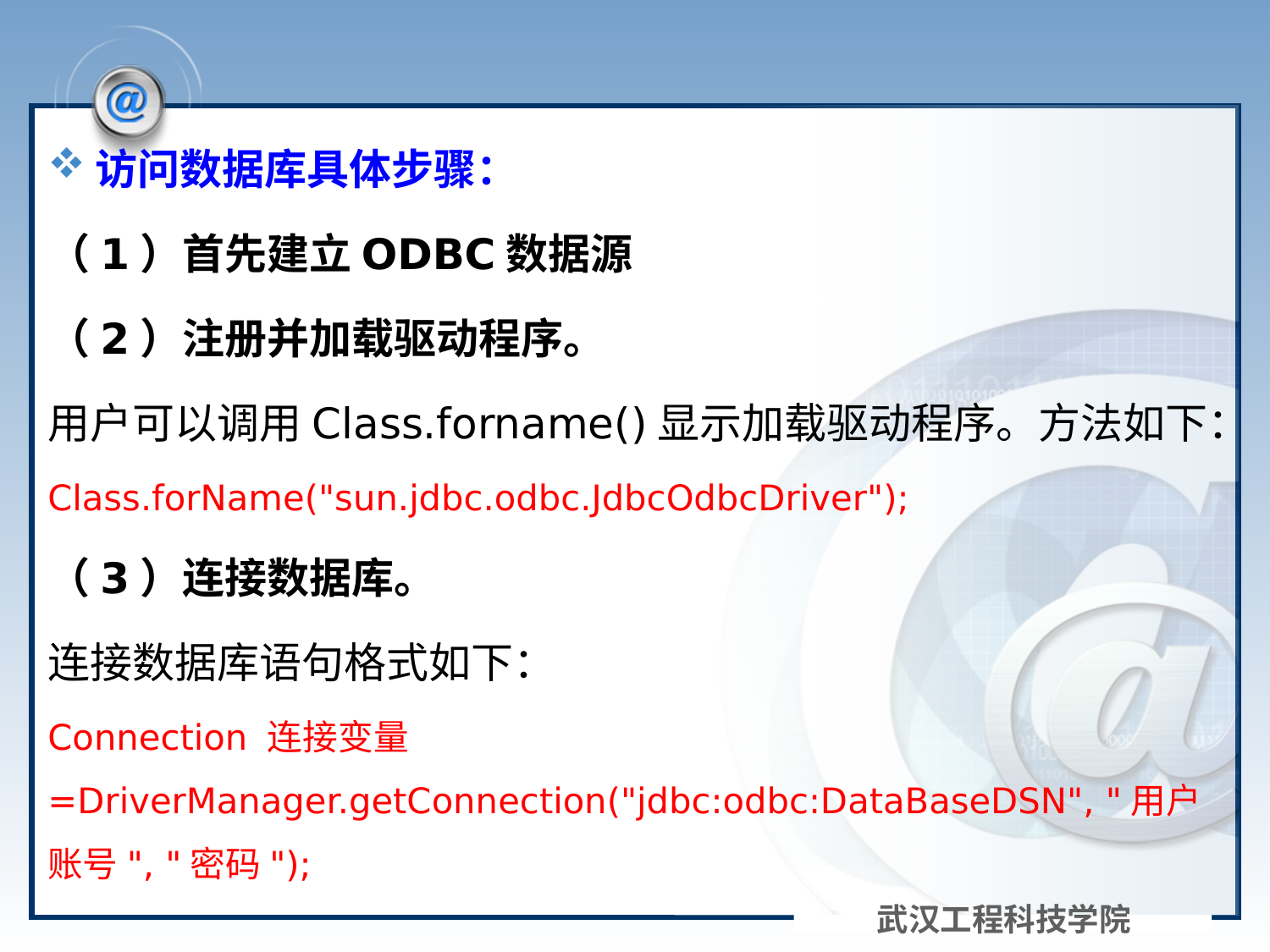

#
访问数据库具体步骤：
（1）首先建立ODBC数据源
（2）注册并加载驱动程序。
用户可以调用Class.forname()显示加载驱动程序。方法如下：
Class.forName("sun.jdbc.odbc.JdbcOdbcDriver");
（3）连接数据库。
连接数据库语句格式如下：
Connection 连接变量=DriverManager.getConnection("jdbc:odbc:DataBaseDSN", "用户账号", "密码");

武汉工程科技学院